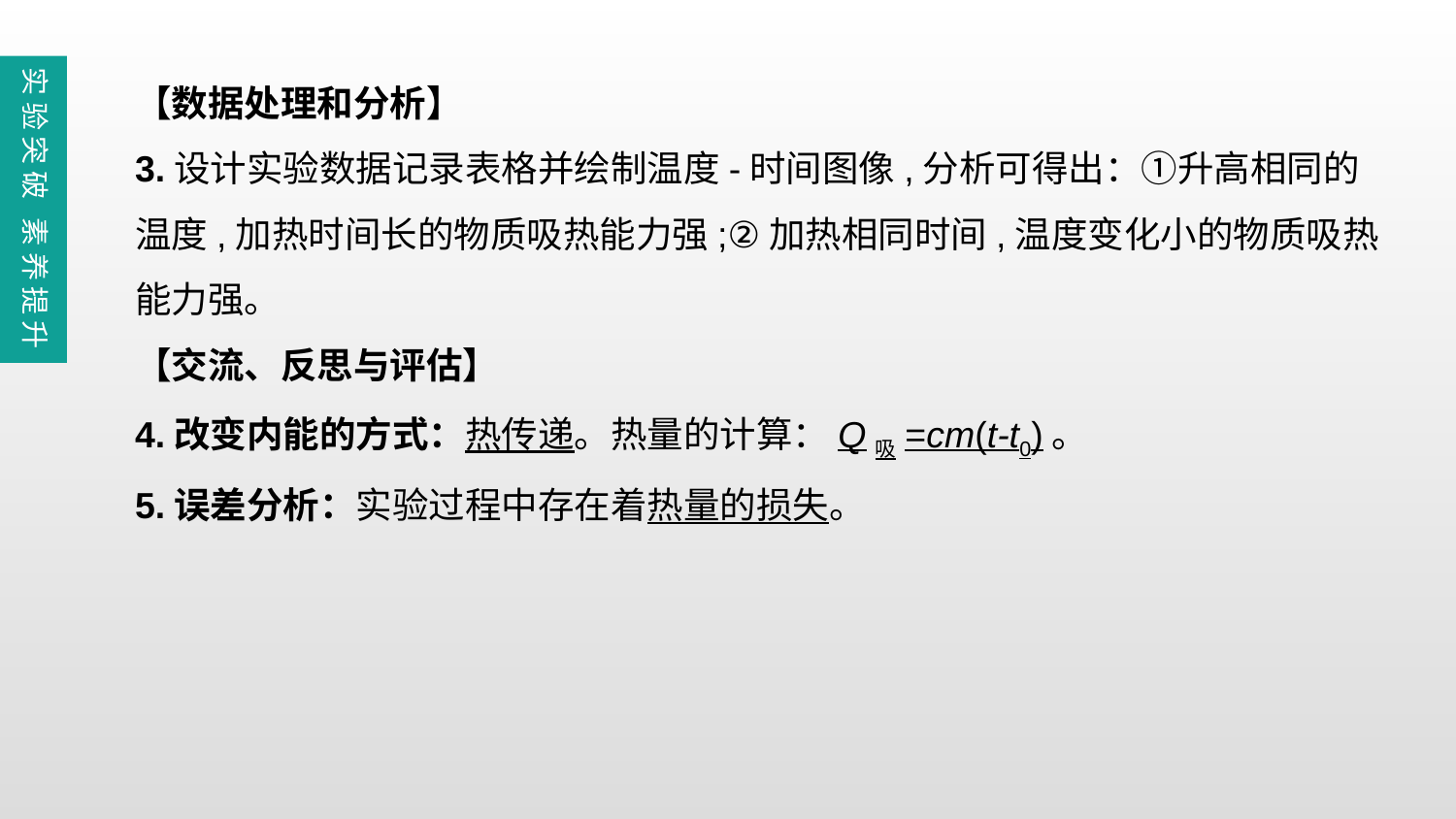

【数据处理和分析】
3.设计实验数据记录表格并绘制温度-时间图像,分析可得出：①升高相同的温度,加热时间长的物质吸热能力强;②加热相同时间,温度变化小的物质吸热能力强。
【交流、反思与评估】
4.改变内能的方式：热传递。热量的计算：Q吸=cm(t-t0)。
5.误差分析：实验过程中存在着热量的损失。

实验突破 素养提升